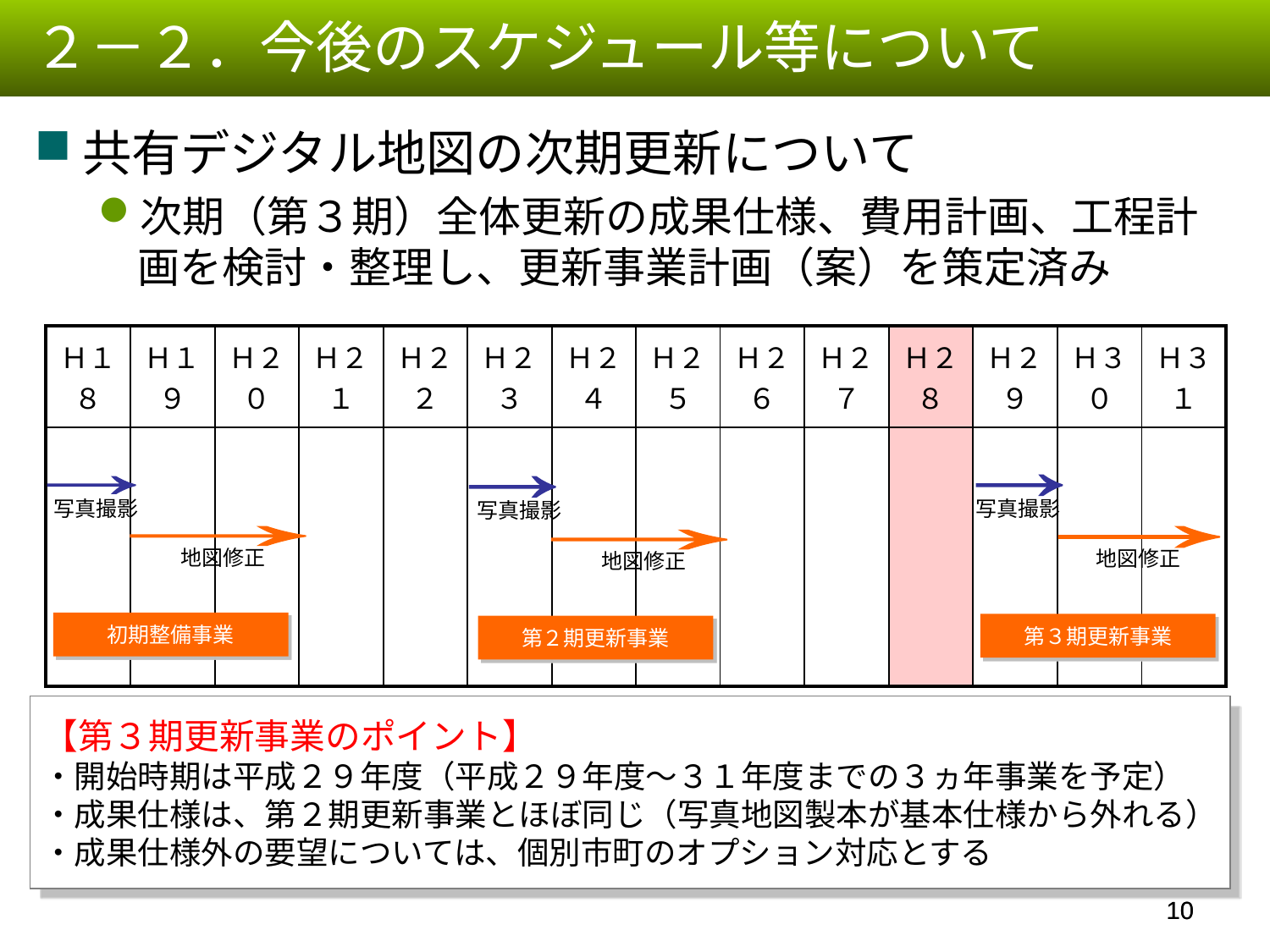

２－２．今後のスケジュール等について
共有デジタル地図の次期更新について
次期（第３期）全体更新の成果仕様、費用計画、工程計画を検討・整理し、更新事業計画（案）を策定済み
| Ｈ１８ | Ｈ１９ | Ｈ２０ | Ｈ２１ | Ｈ２２ | Ｈ２３ | Ｈ２４ | Ｈ２５ | Ｈ２６ | Ｈ２７ | Ｈ２８ | Ｈ２９ | Ｈ３０ | Ｈ３１ |
| --- | --- | --- | --- | --- | --- | --- | --- | --- | --- | --- | --- | --- | --- |
|  |  |  |  |  |  |  |  |  |  |  |  |  |  |
→
→
→
写真撮影
写真撮影
写真撮影
→
→
→
地図修正
地図修正
地図修正
初期整備事業
第３期更新事業
第２期更新事業
【第３期更新事業のポイント】
・開始時期は平成２９年度（平成２９年度～３１年度までの３ヵ年事業を予定）
・成果仕様は、第２期更新事業とほぼ同じ（写真地図製本が基本仕様から外れる）
・成果仕様外の要望については、個別市町のオプション対応とする
10
10